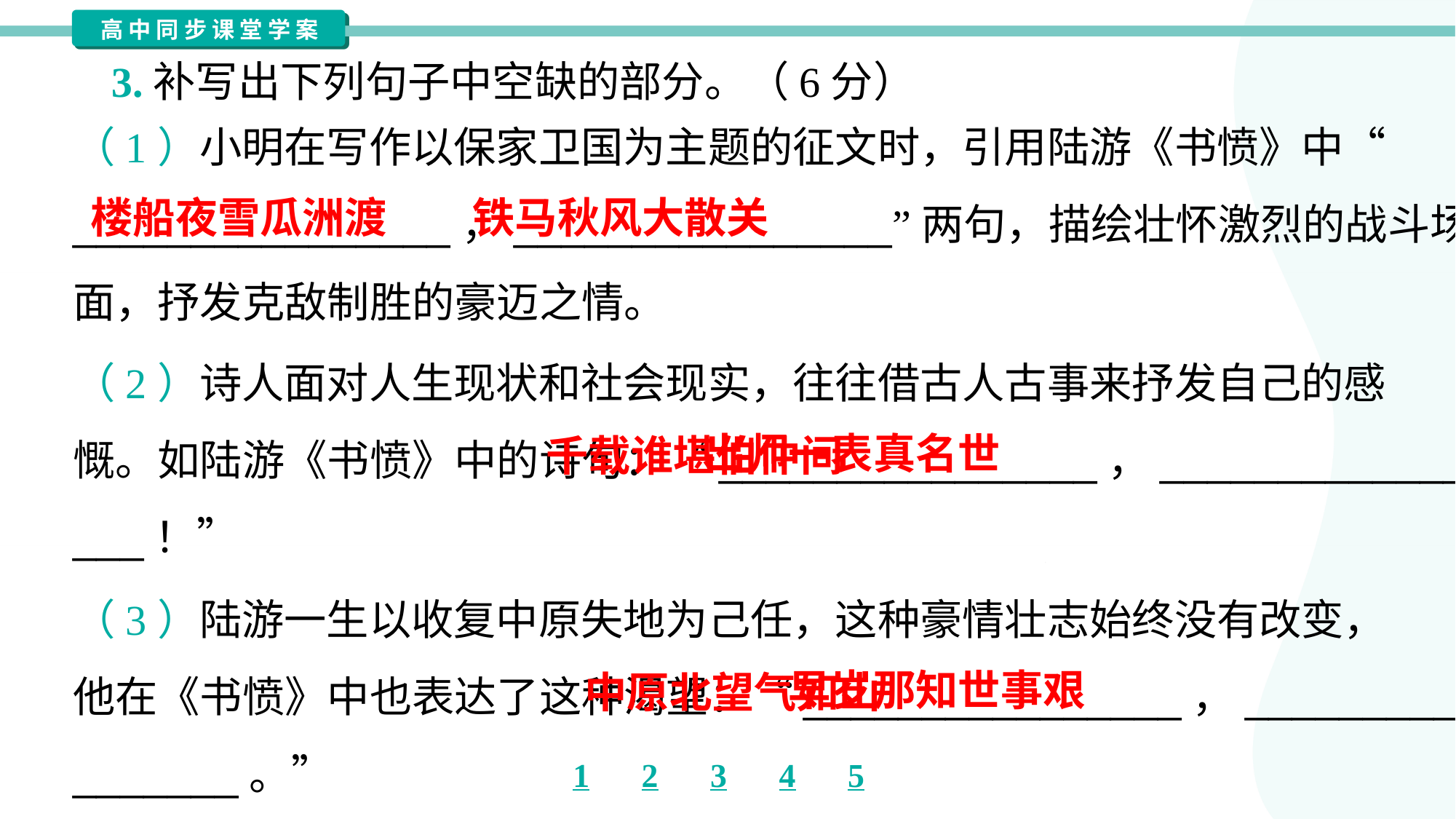

3.补写出下列句子中空缺的部分。（6分）
（1）小明在写作以保家卫国为主题的征文时，引用陆游《书愤》中“
________________，________________”两句，描绘壮怀激烈的战斗场
面，抒发克敌制胜的豪迈之情。
楼船夜雪瓜洲渡
铁马秋风大散关
（2）诗人面对人生现状和社会现实，往往借古人古事来抒发自己的感
慨。如陆游《书愤》中的诗句：“________________，______________
___！”
                                                千载谁堪伯仲间
出师一表真名世
（3）陆游一生以收复中原失地为己任，这种豪情壮志始终没有改变，
他在《书愤》中也表达了这种渴望：“________________，__________
_______。”
                                                    中原北望气如山
早岁那知世事艰